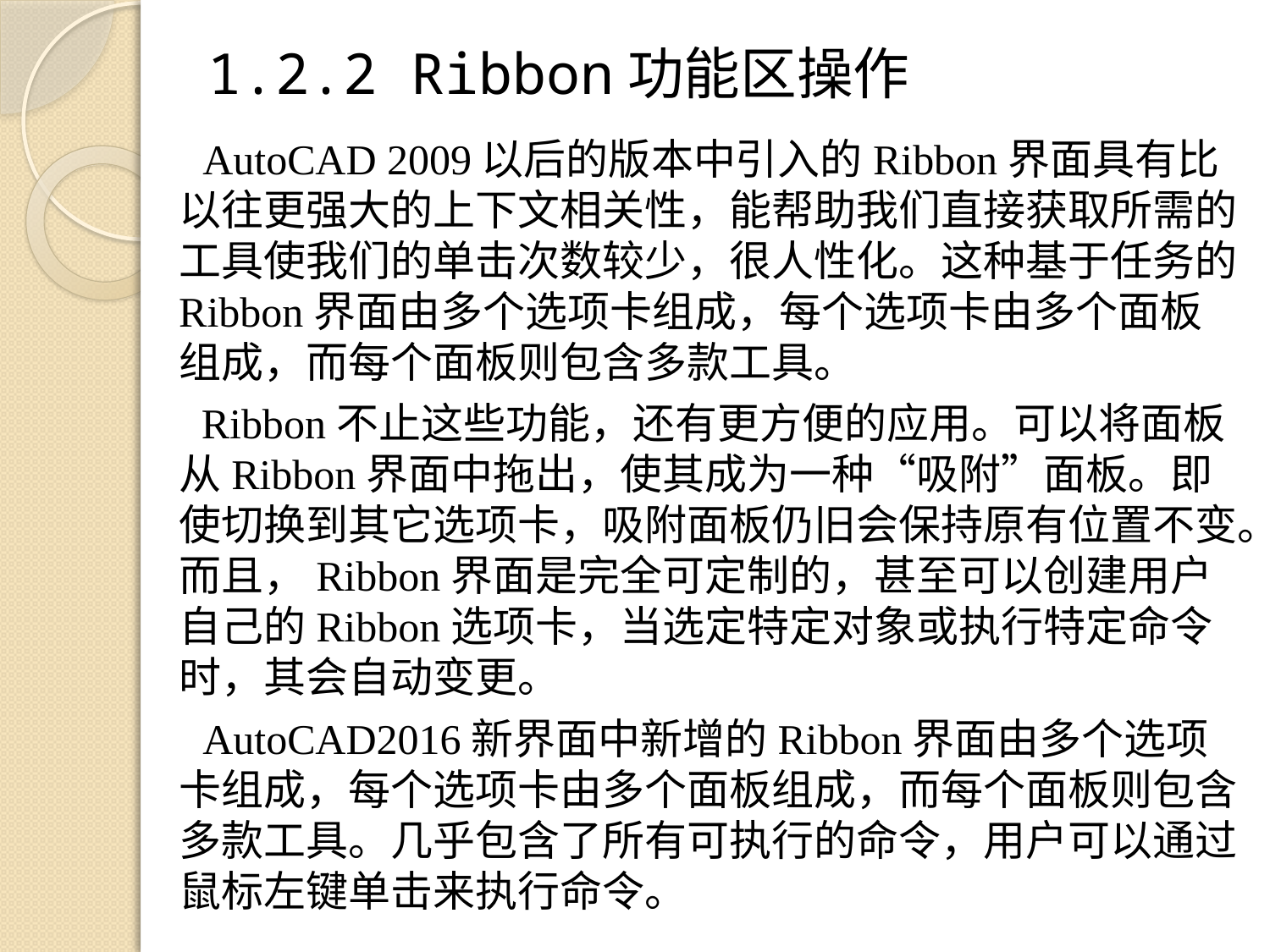

# 1.2.2 Ribbon功能区操作
  AutoCAD 2009以后的版本中引入的Ribbon界面具有比以往更强大的上下文相关性，能帮助我们直接获取所需的工具使我们的单击次数较少，很人性化。这种基于任务的Ribbon界面由多个选项卡组成，每个选项卡由多个面板组成，而每个面板则包含多款工具。
  Ribbon不止这些功能，还有更方便的应用。可以将面板从Ribbon界面中拖出，使其成为一种“吸附”面板。即使切换到其它选项卡，吸附面板仍旧会保持原有位置不变。而且，Ribbon界面是完全可定制的，甚至可以创建用户自己的Ribbon选项卡，当选定特定对象或执行特定命令时，其会自动变更。
  AutoCAD2016新界面中新增的Ribbon界面由多个选项卡组成，每个选项卡由多个面板组成，而每个面板则包含多款工具。几乎包含了所有可执行的命令，用户可以通过鼠标左键单击来执行命令。